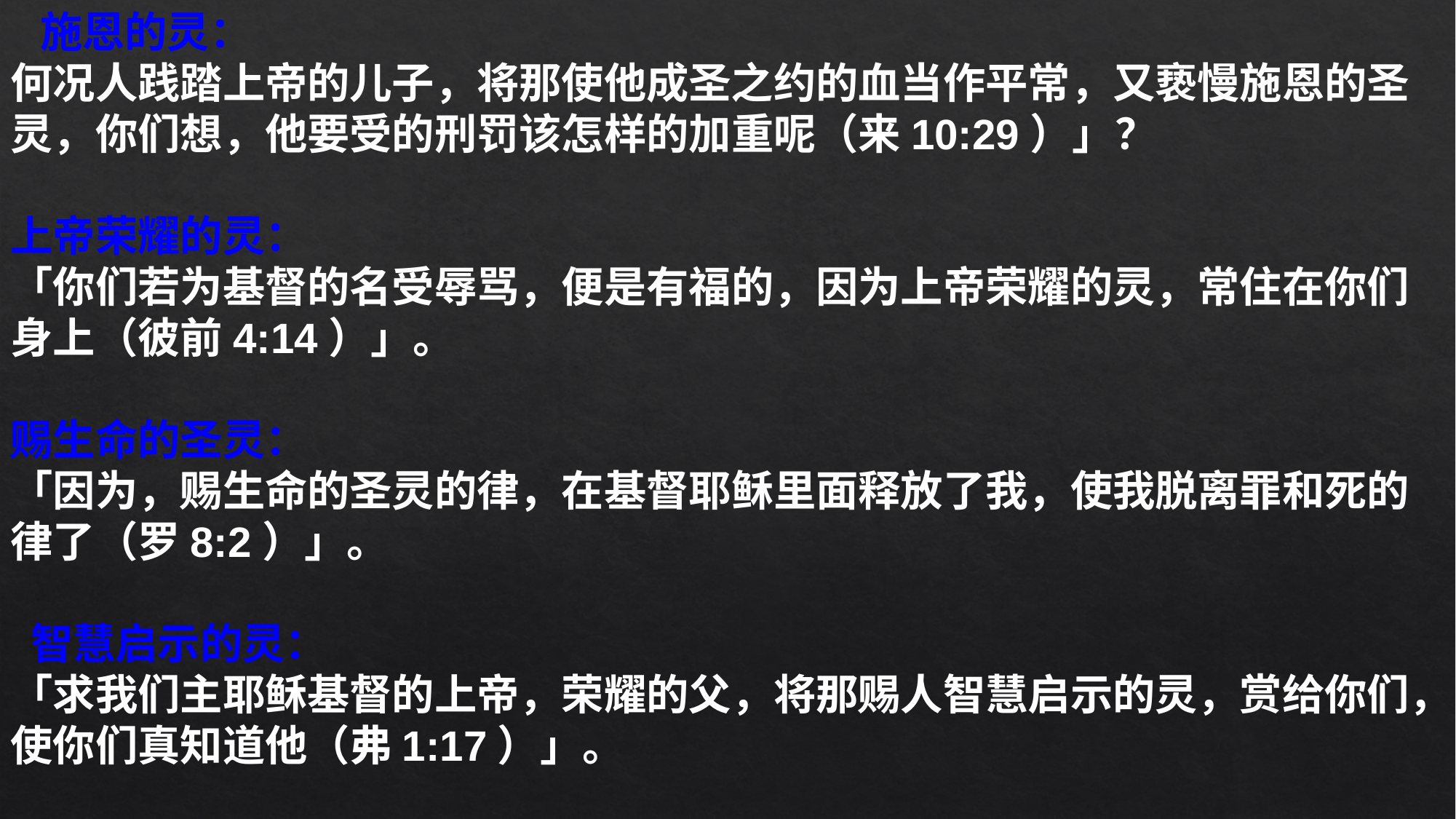

施恩的灵：
何况人践踏上帝的儿子，将那使他成圣之约的血当作平常，又亵慢施恩的圣灵，你们想，他要受的刑罚该怎样的加重呢（来10:29）」？

上帝荣耀的灵：
「你们若为基督的名受辱骂，便是有福的，因为上帝荣耀的灵，常住在你们身上（彼前4:14）」。

赐生命的圣灵：
「因为，赐生命的圣灵的律，在基督耶稣里面释放了我，使我脱离罪和死的律了（罗8:2）」。

 智慧启示的灵：
「求我们主耶稣基督的上帝，荣耀的父，将那赐人智慧启示的灵，赏给你们，使你们真知道他（弗1:17）」。